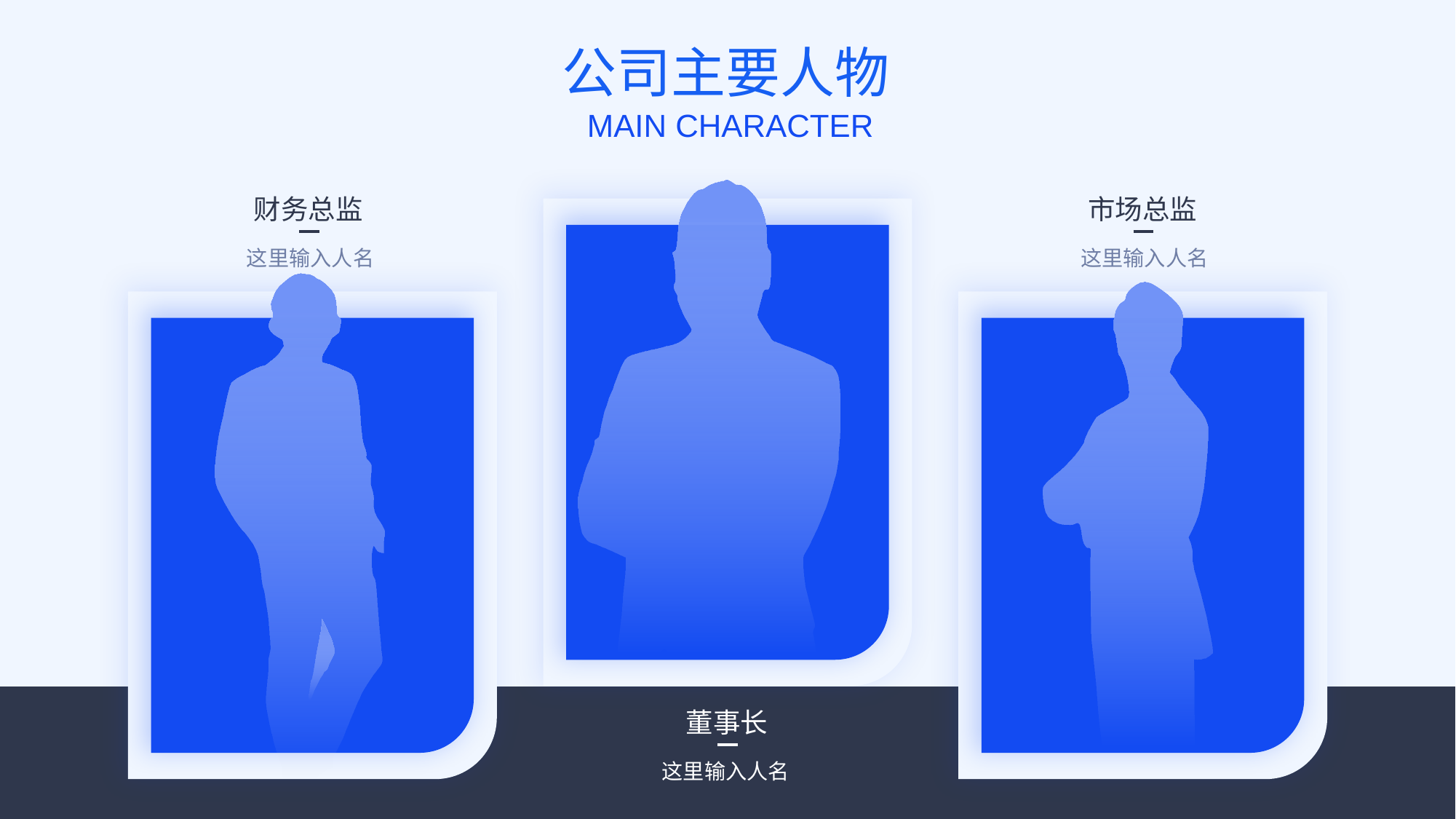

公司主要人物
MAIN CHARACTER

财务总监
市场总监

这里输入人名
这里输入人名

董事长
这里输入人名